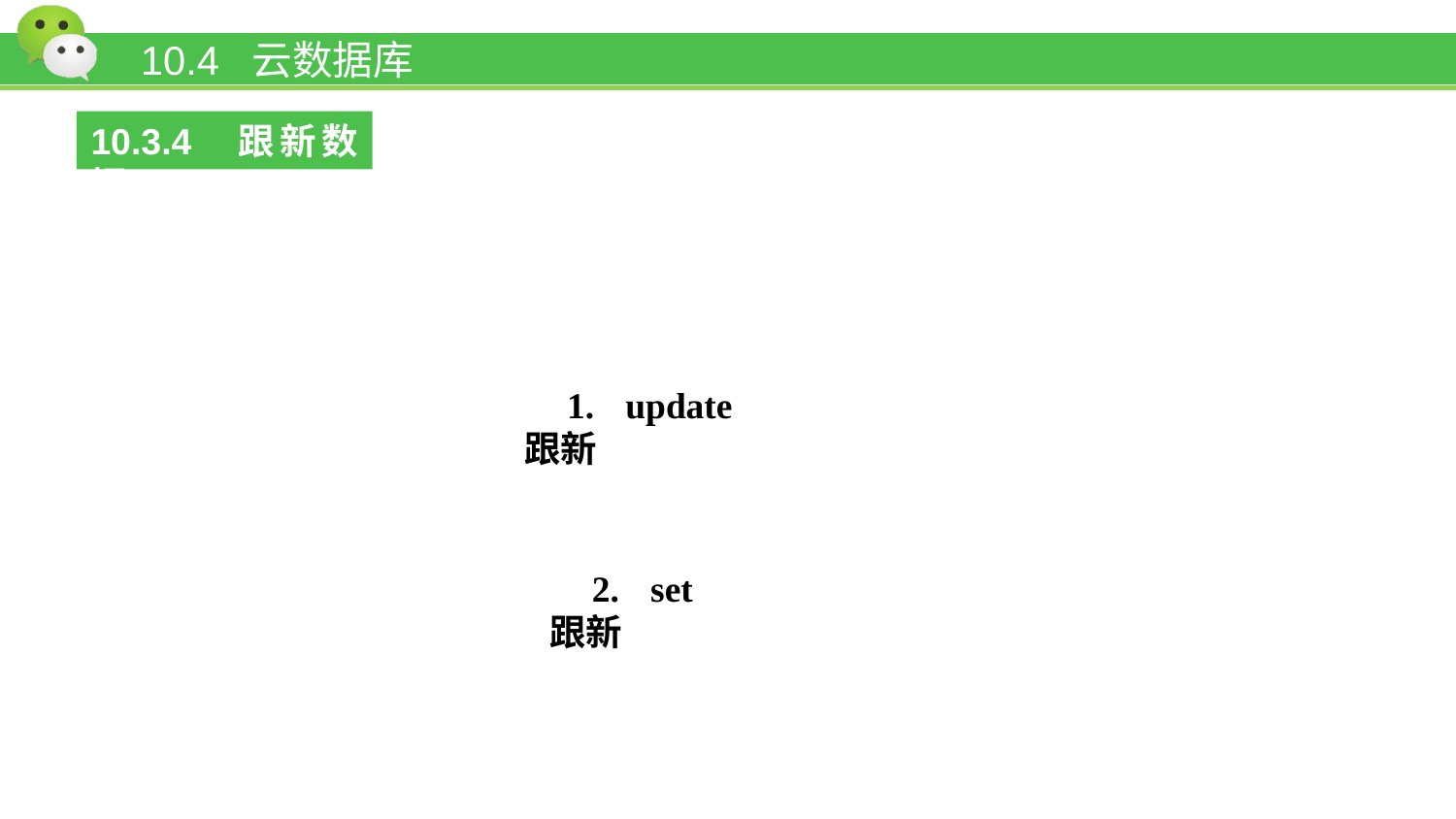

# 10.4  云数据库
10.3.4  跟新数据
1. update跟新
2. set跟新